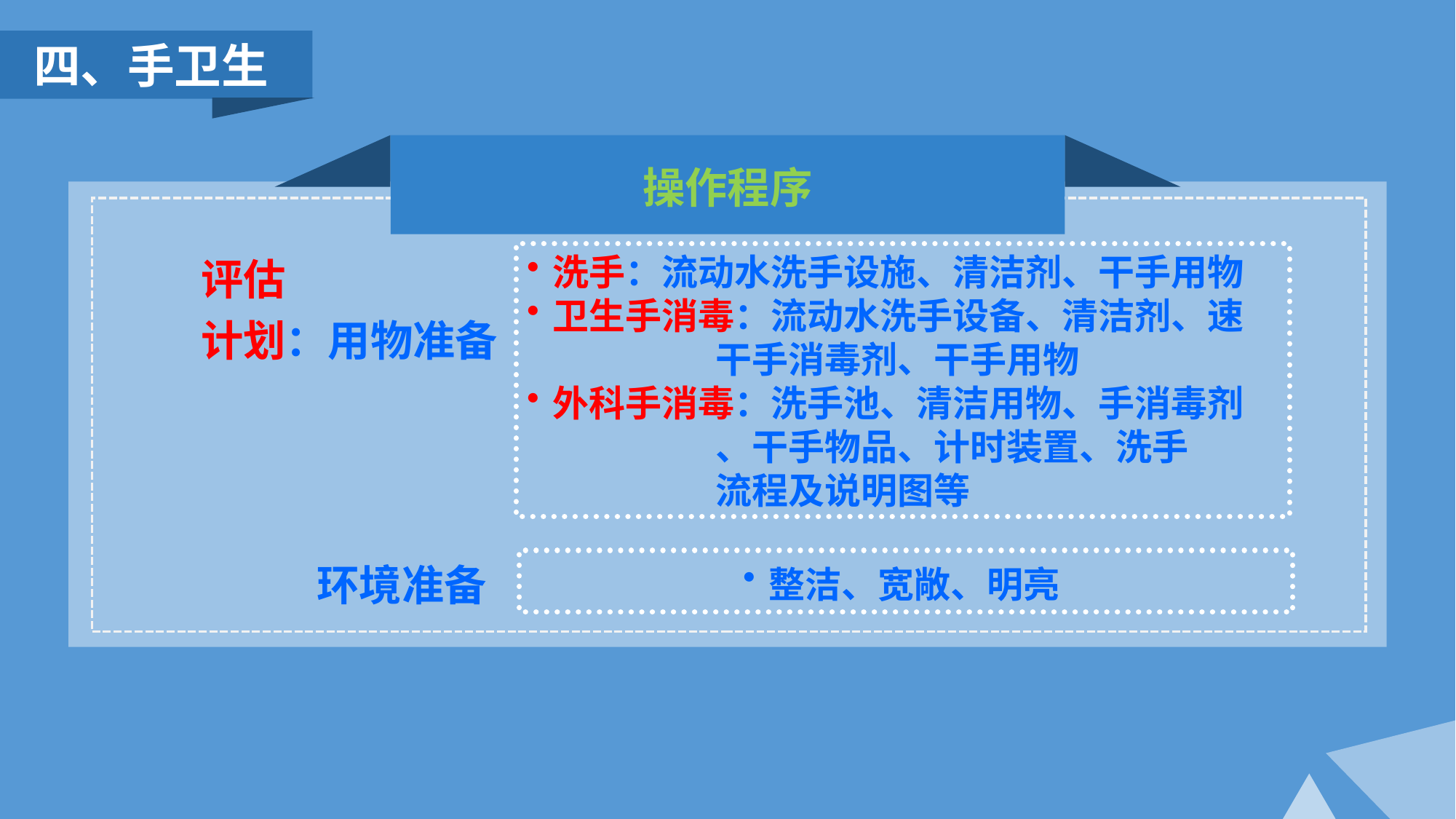

四、手卫生

操作程序

评估
计划：用物准备

           环境准备
洗手：流动水洗手设施、清洁剂、干手用物
卫生手消毒：流动水洗手设备、清洁剂、速
                      干手消毒剂、干手用物
外科手消毒：洗手池、清洁用物、手消毒剂
                      、干手物品、计时装置、洗手
                      流程及说明图等
整洁、宽敞、明亮